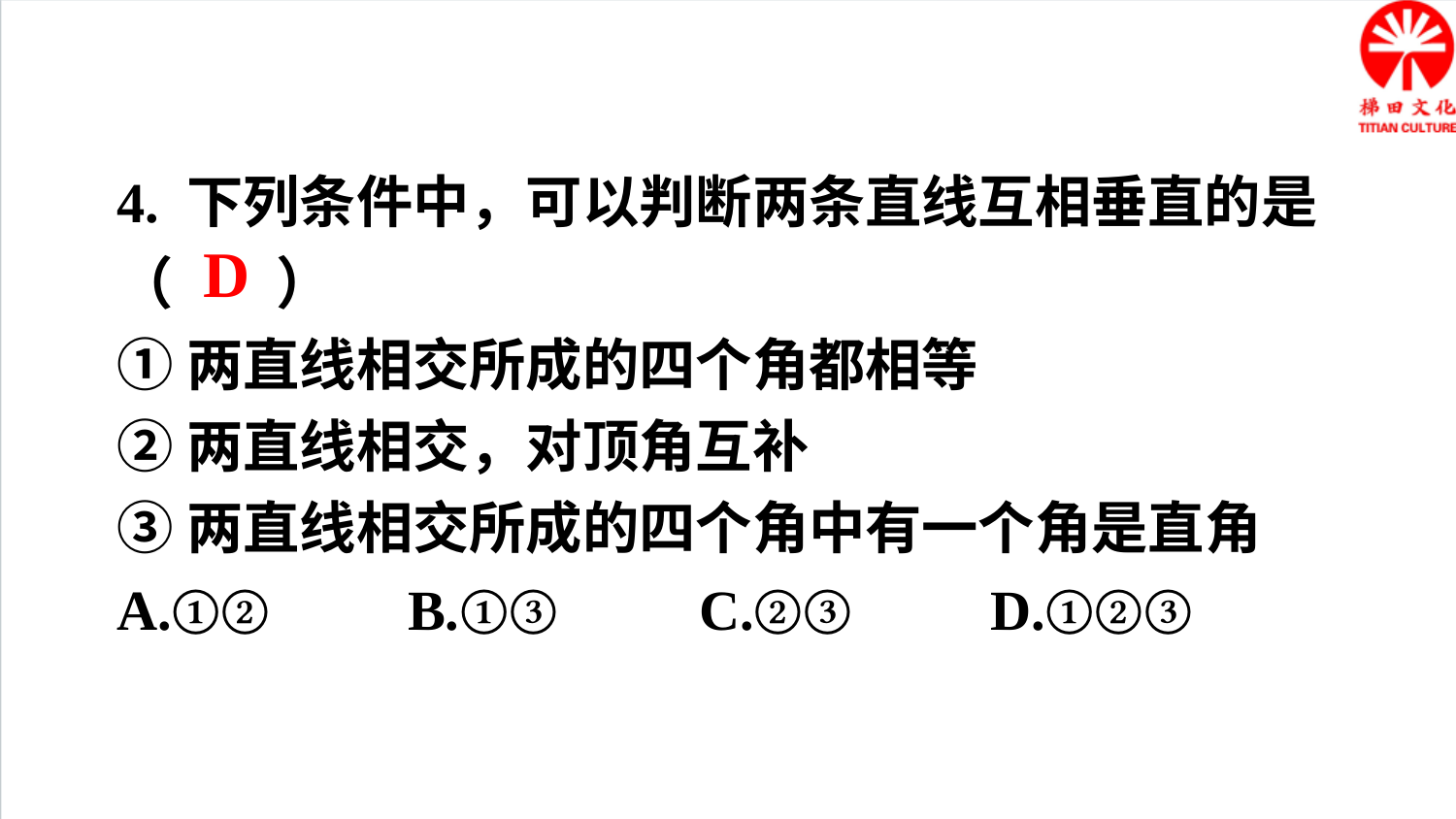

4. 下列条件中，可以判断两条直线互相垂直的是（        ）
①两直线相交所成的四个角都相等
②两直线相交，对顶角互补
③两直线相交所成的四个角中有一个角是直角
A.①②	B.①③	C.②③	D.①②③
D